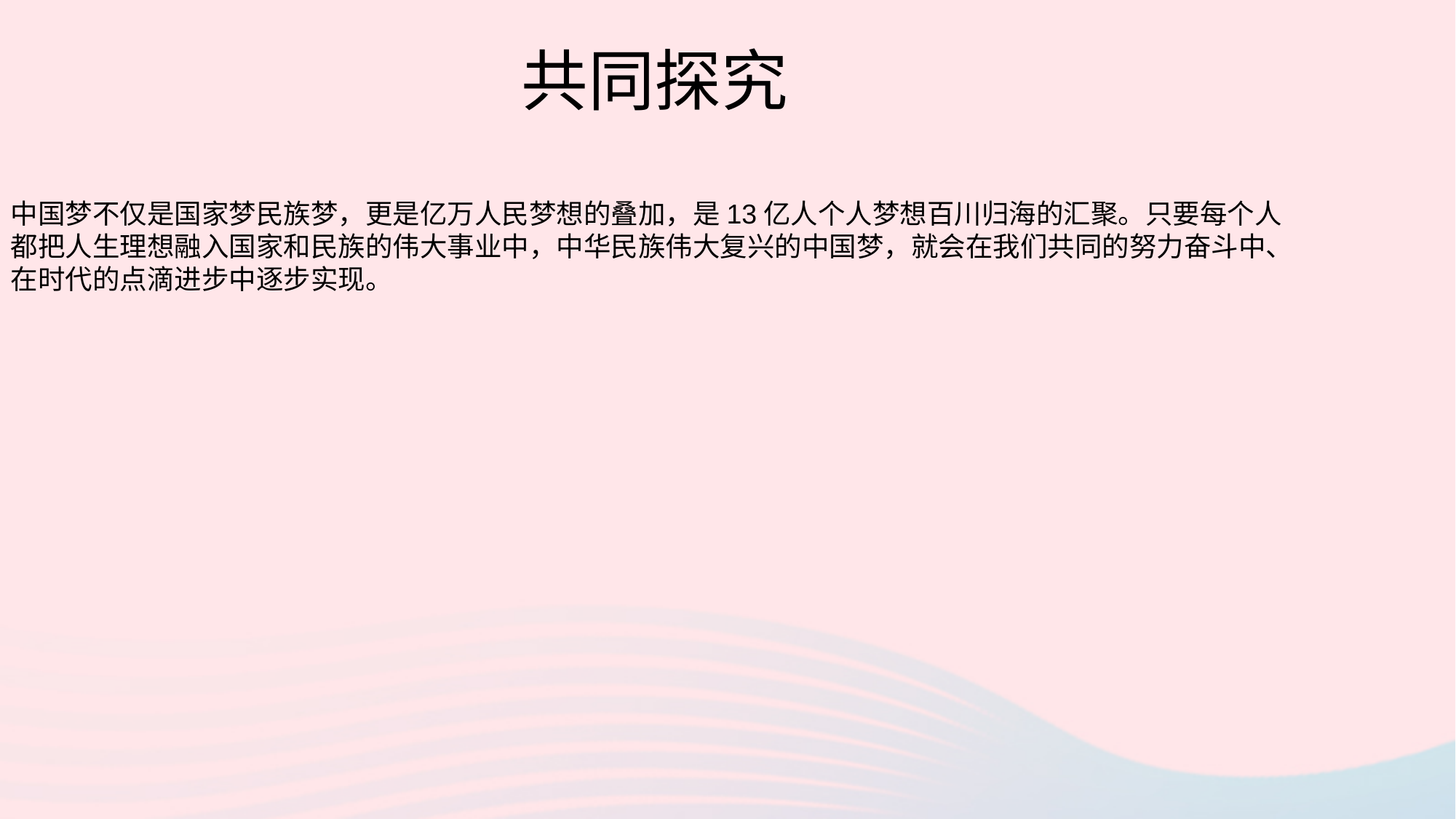

共同探究
中国梦不仅是国家梦民族梦，更是亿万人民梦想的叠加，是13亿人个人梦想百川归海的汇聚。只要每个人都把人生理想融入国家和民族的伟大事业中，中华民族伟大复兴的中国梦，就会在我们共同的努力奋斗中、在时代的点滴进步中逐步实现。